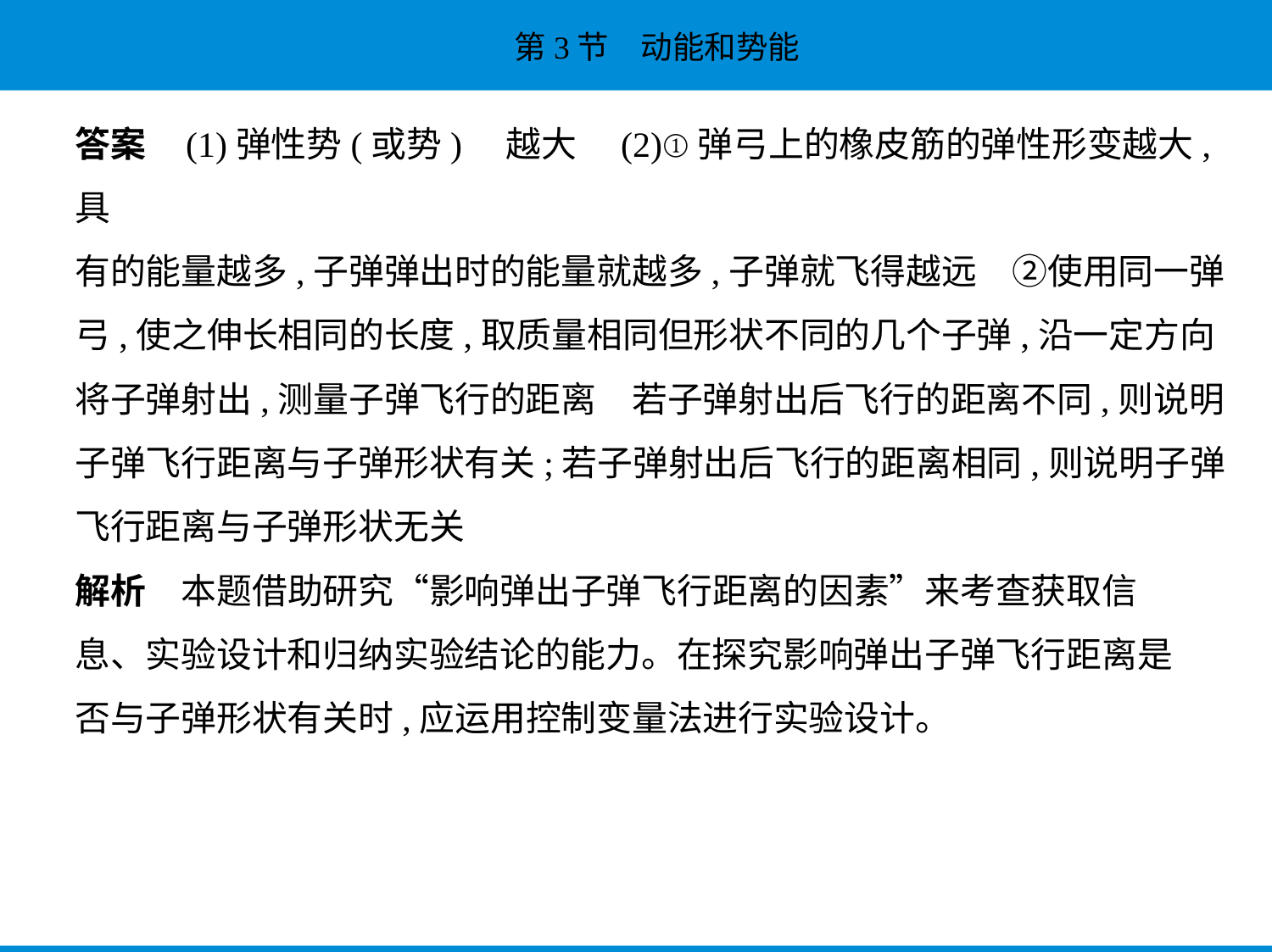

答案    (1)弹性势(或势)　越大　(2)①弹弓上的橡皮筋的弹性形变越大,具
有的能量越多,子弹弹出时的能量就越多,子弹就飞得越远　②使用同一弹
弓,使之伸长相同的长度,取质量相同但形状不同的几个子弹,沿一定方向
将子弹射出,测量子弹飞行的距离　若子弹射出后飞行的距离不同,则说明
子弹飞行距离与子弹形状有关;若子弹射出后飞行的距离相同,则说明子弹
飞行距离与子弹形状无关
解析　本题借助研究“影响弹出子弹飞行距离的因素”来考查获取信
息、实验设计和归纳实验结论的能力。在探究影响弹出子弹飞行距离是
否与子弹形状有关时,应运用控制变量法进行实验设计。